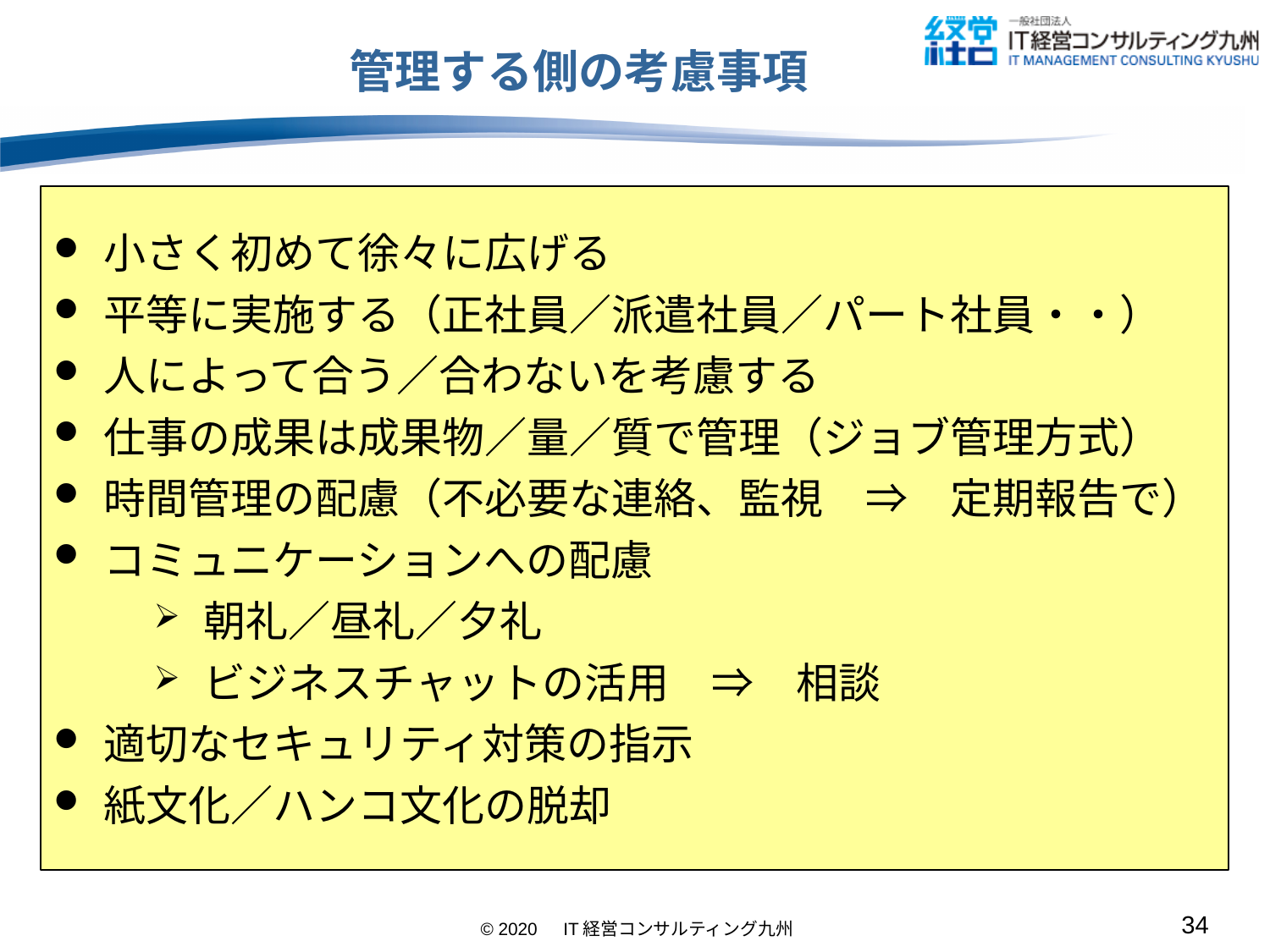

# 管理する側の考慮事項
小さく初めて徐々に広げる
平等に実施する（正社員／派遣社員／パート社員・・）
人によって合う／合わないを考慮する
仕事の成果は成果物／量／質で管理（ジョブ管理方式）
時間管理の配慮（不必要な連絡、監視　⇒　定期報告で）
コミュニケーションへの配慮
朝礼／昼礼／夕礼
ビジネスチャットの活用　⇒　相談
適切なセキュリティ対策の指示
紙文化／ハンコ文化の脱却
34